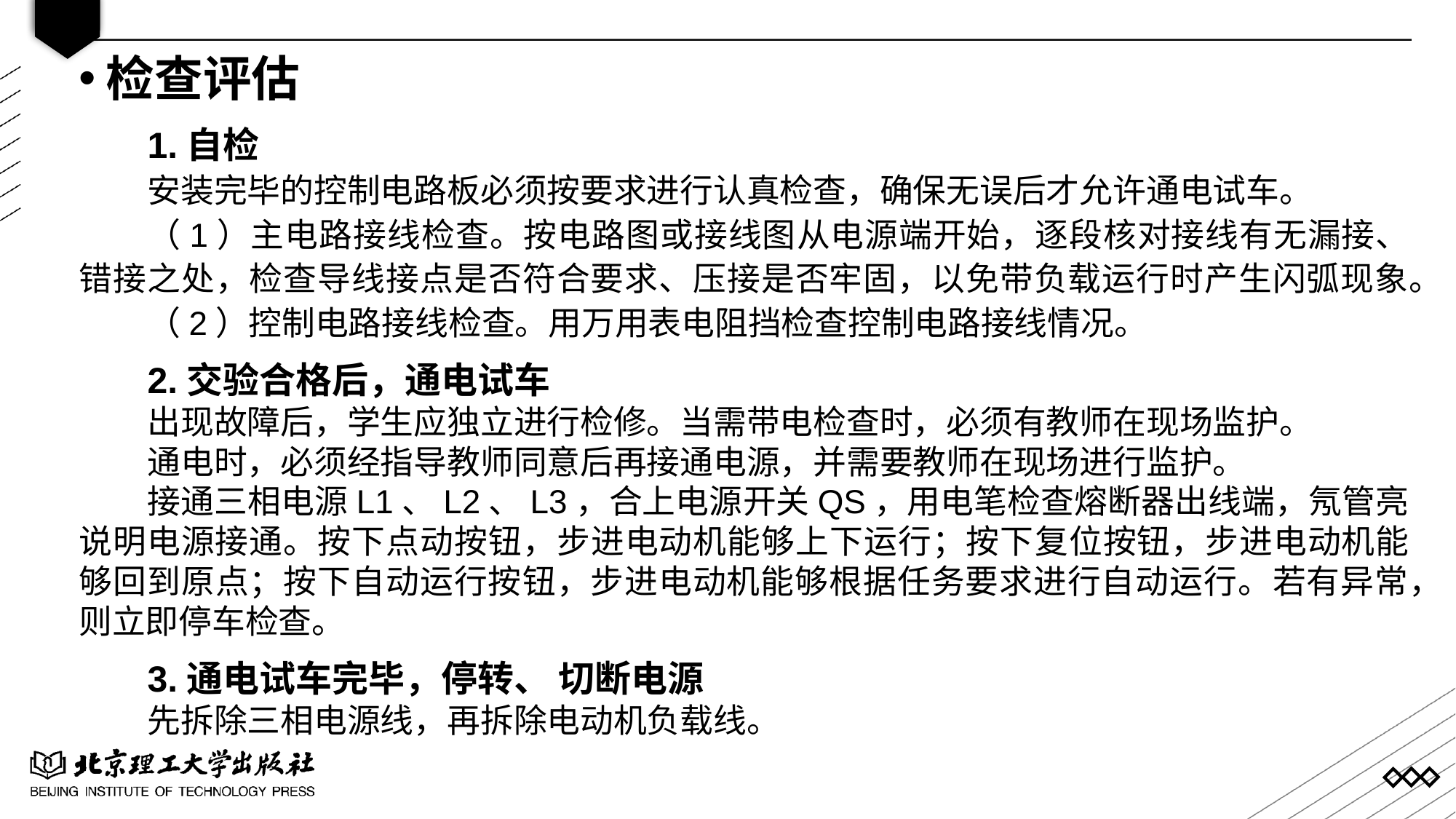

检查评估
1.自检
安装完毕的控制电路板必须按要求进行认真检查，确保无误后才允许通电试车。
（1）主电路接线检查。按电路图或接线图从电源端开始，逐段核对接线有无漏接、错接之处，检查导线接点是否符合要求、压接是否牢固，以免带负载运行时产生闪弧现象。
（2）控制电路接线检查。用万用表电阻挡检查控制电路接线情况。
2.交验合格后，通电试车
出现故障后，学生应独立进行检修。当需带电检查时，必须有教师在现场监护。
通电时，必须经指导教师同意后再接通电源，并需要教师在现场进行监护。
接通三相电源L1、L2、L3，合上电源开关QS，用电笔检查熔断器出线端，氖管亮说明电源接通。按下点动按钮，步进电动机能够上下运行；按下复位按钮，步进电动机能够回到原点；按下自动运行按钮，步进电动机能够根据任务要求进行自动运行。若有异常，则立即停车检查。
3.通电试车完毕，停转、 切断电源
先拆除三相电源线，再拆除电动机负载线。